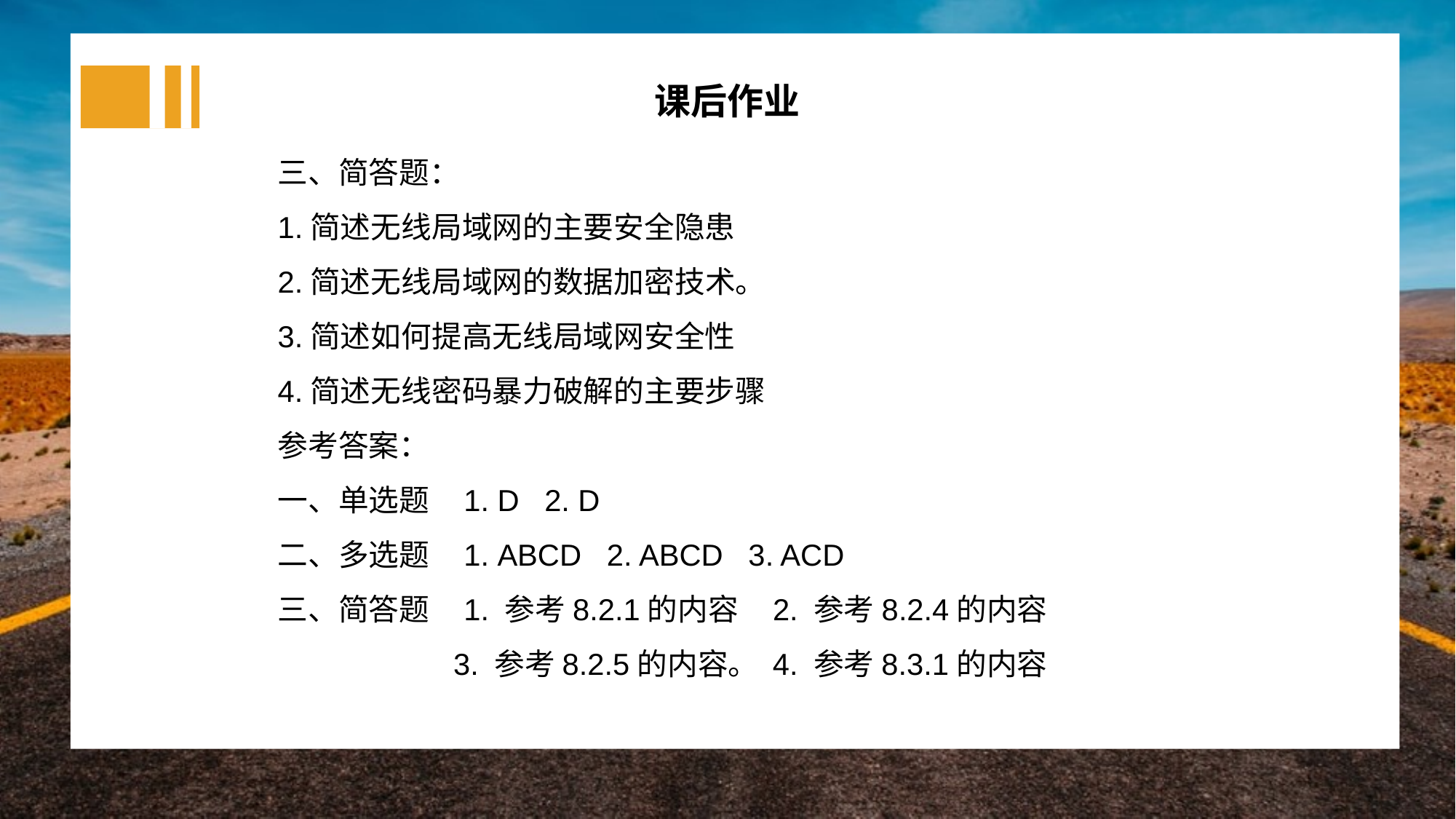

课后作业
三、简答题：
1.简述无线局域网的主要安全隐患
2.简述无线局域网的数据加密技术。
3.简述如何提高无线局域网安全性
4.简述无线密码暴力破解的主要步骤
参考答案：
一、单选题    1. D   2. D
二、多选题    1. ABCD   2. ABCD   3. ACD
三、简答题    1. 参考8.2.1的内容    2. 参考8.2.4的内容
                     3. 参考8.2.5的内容。 4. 参考8.3.1的内容